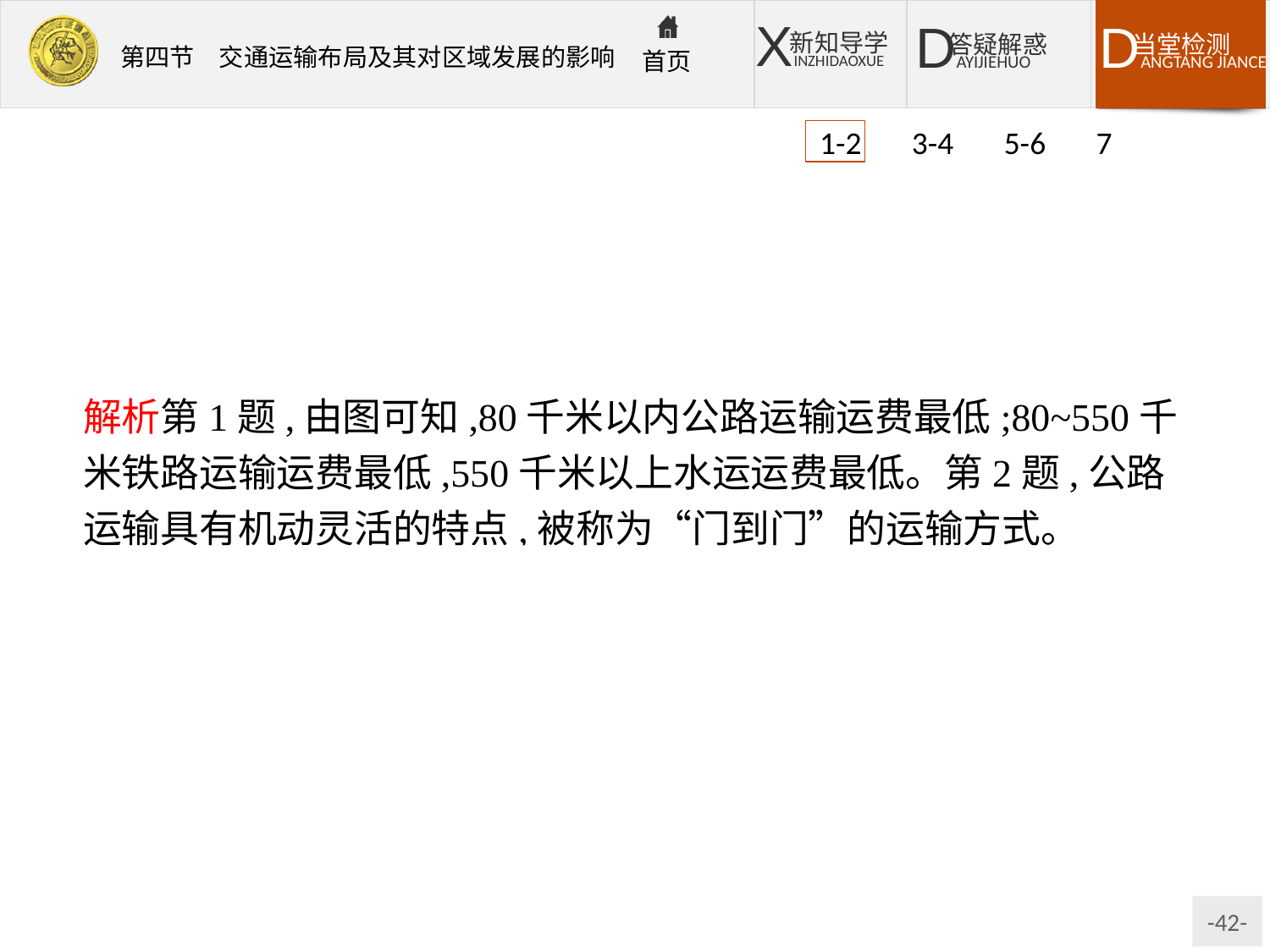

1-2       3-4       5-6       7

解析第1题,由图可知,80千米以内公路运输运费最低;80~550千米铁路运输运费最低,550千米以上水运运费最低。第2题,公路运输具有机动灵活的特点,被称为“门到门”的运输方式。
答案1.B　2.C